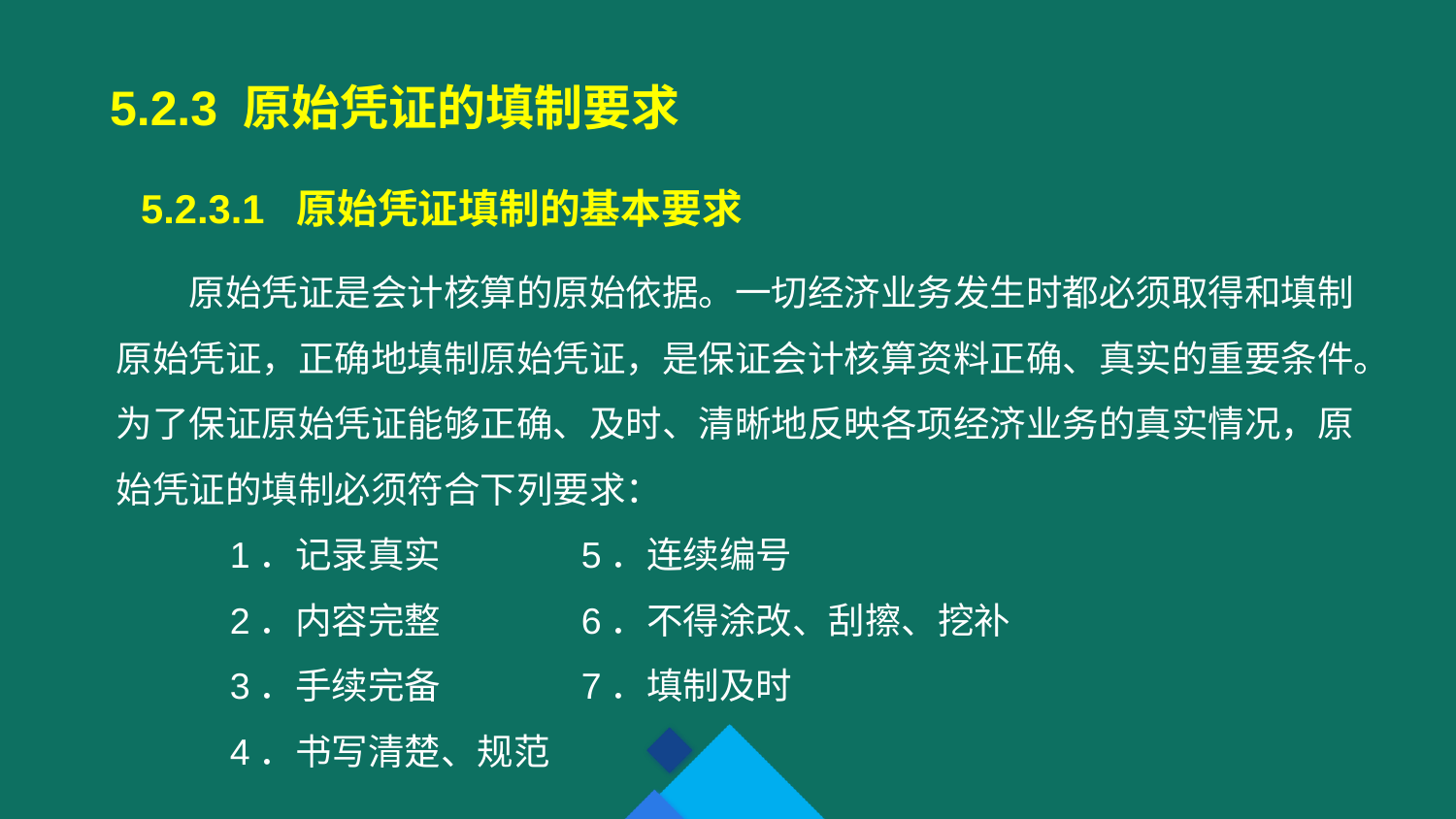

5.2.3 原始凭证的填制要求

    5.2.3.1  原始凭证填制的基本要求
原始凭证是会计核算的原始依据。一切经济业务发生时都必须取得和填制原始凭证，正确地填制原始凭证，是保证会计核算资料正确、真实的重要条件。为了保证原始凭证能够正确、及时、清晰地反映各项经济业务的真实情况，原始凭证的填制必须符合下列要求：
    1．记录真实                5．连续编号
    2．内容完整                6．不得涂改、刮擦、挖补
    3．手续完备                7．填制及时
    4．书写清楚、规范